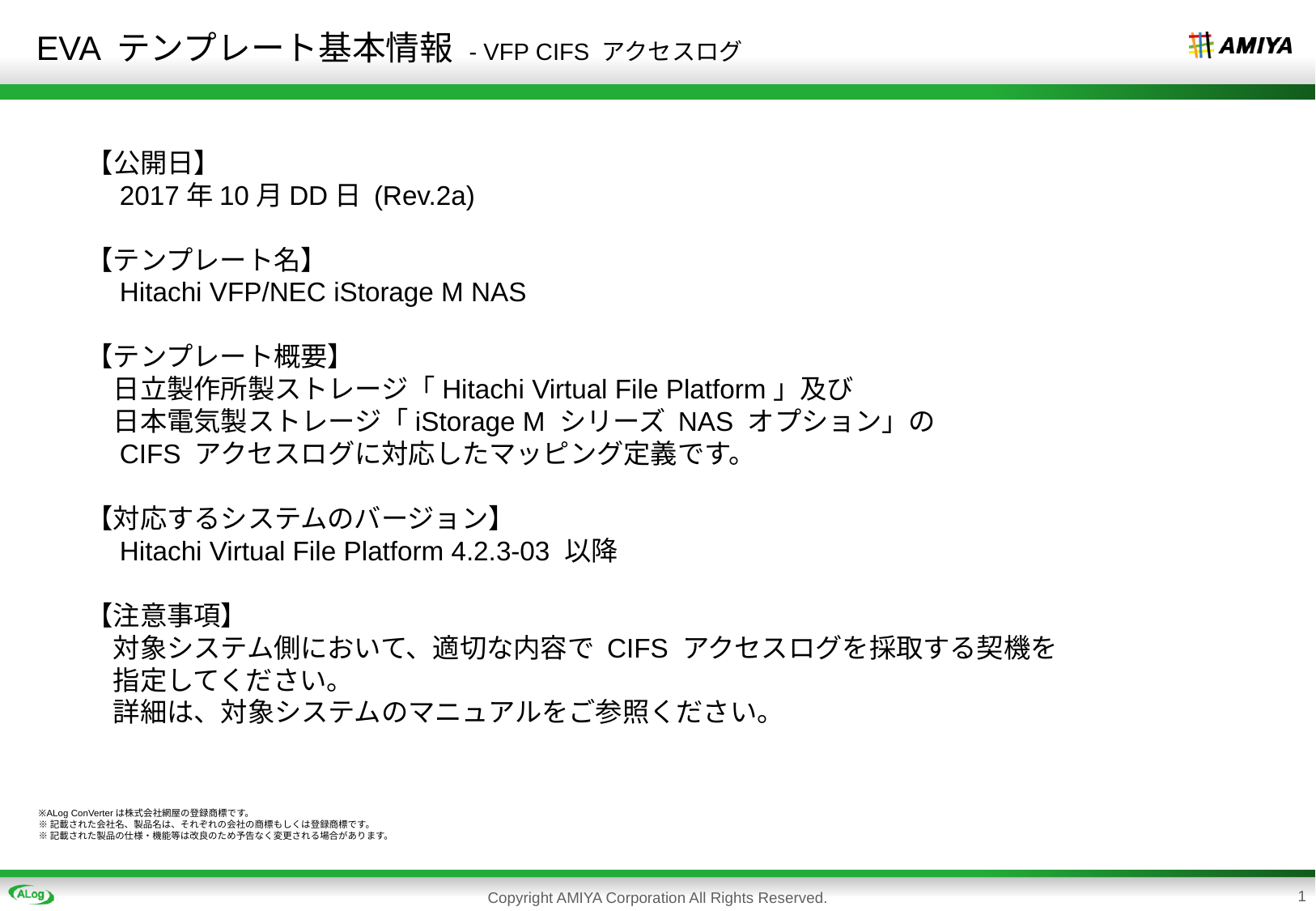

# EVA テンプレート基本情報 - VFP CIFS アクセスログ
【公開日】
　2017年10月DD日 (Rev.2a)

【テンプレート名】
　Hitachi VFP/NEC iStorage M NAS

【テンプレート概要】
　日立製作所製ストレージ「Hitachi Virtual File Platform」及び
　日本電気製ストレージ「iStorage M シリーズ NAS オプション」の
　CIFS アクセスログに対応したマッピング定義です。

【対応するシステムのバージョン】
　Hitachi Virtual File Platform 4.2.3-03 以降

【注意事項】
　対象システム側において、適切な内容で CIFS アクセスログを採取する契機を
　指定してください。
　詳細は、対象システムのマニュアルをご参照ください。

※ALog ConVerterは株式会社網屋の登録商標です。
※記載された会社名、製品名は、それぞれの会社の商標もしくは登録商標です。
※記載された製品の仕様・機能等は改良のため予告なく変更される場合があります。
Copyright AMIYA Corporation All Rights Reserved.
1